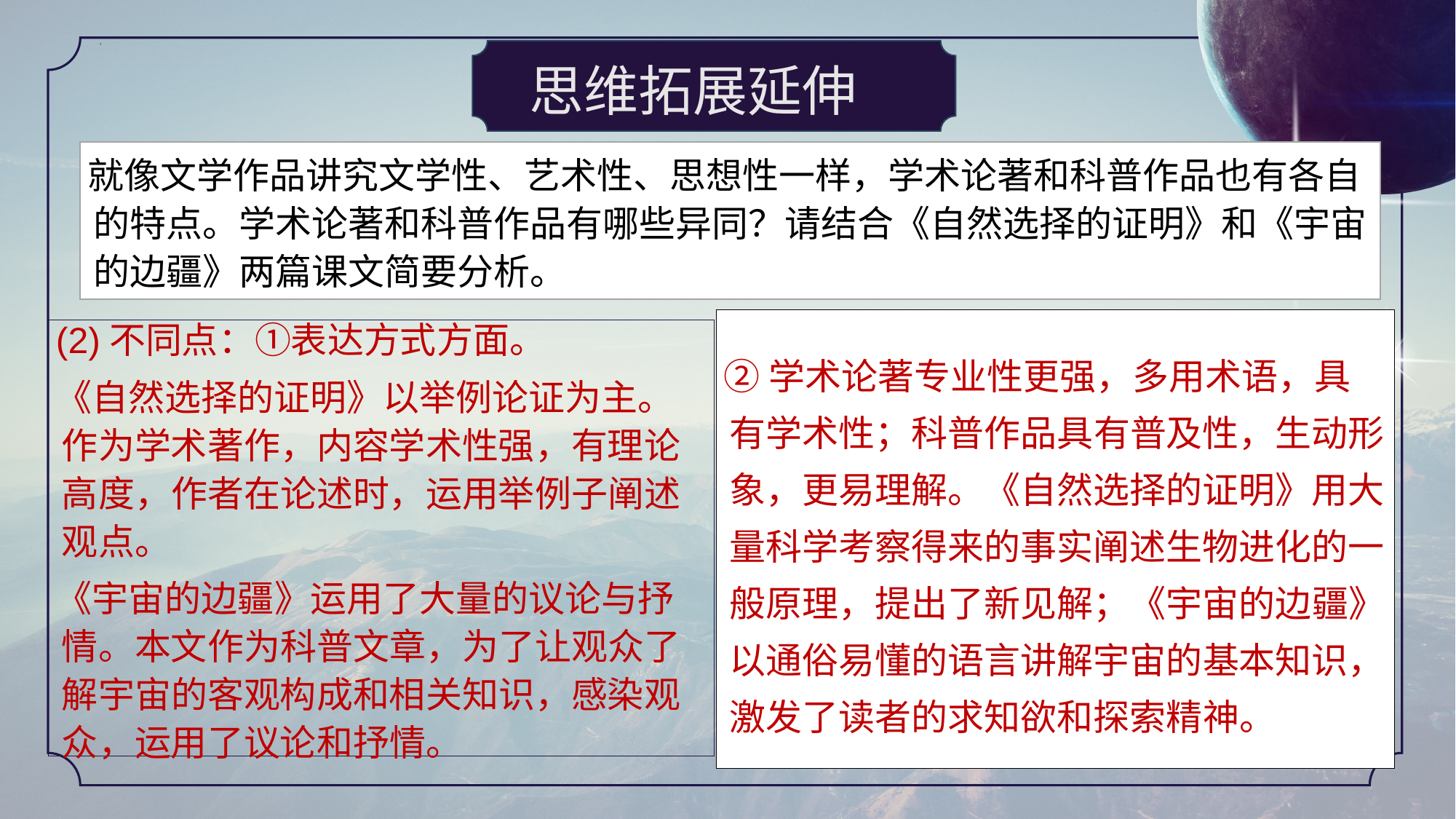

思维拓展延伸
就像文学作品讲究文学性、艺术性、思想性一样，学术论著和科普作品也有各自的特点。学术论著和科普作品有哪些异同？请结合《自然选择的证明》和《宇宙的边疆》两篇课文简要分析。
②学术论著专业性更强，多用术语，具有学术性；科普作品具有普及性，生动形象，更易理解。《自然选择的证明》用大量科学考察得来的事实阐述生物进化的一般原理，提出了新见解；《宇宙的边疆》以通俗易懂的语言讲解宇宙的基本知识，激发了读者的求知欲和探索精神。
(2)不同点：①表达方式方面。
《自然选择的证明》以举例论证为主。作为学术著作，内容学术性强，有理论高度，作者在论述时，运用举例子阐述观点。
《宇宙的边疆》运用了大量的议论与抒情。本文作为科普文章，为了让观众了解宇宙的客观构成和相关知识，感染观众，运用了议论和抒情。